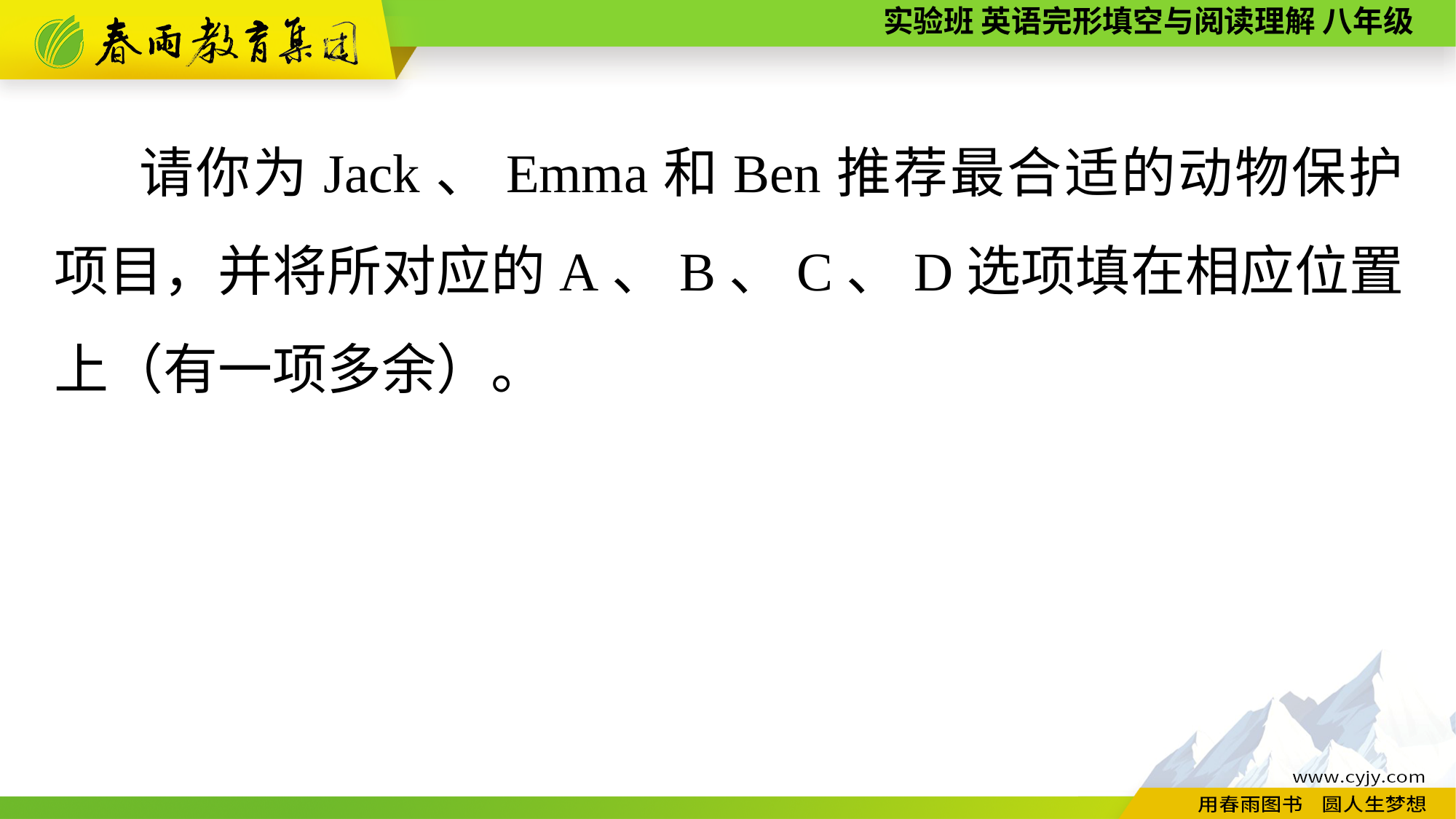

请你为Jack、Emma和Ben推荐最合适的动物保护项目，并将所对应的A、B、C、D选项填在相应位置上（有一项多余）。